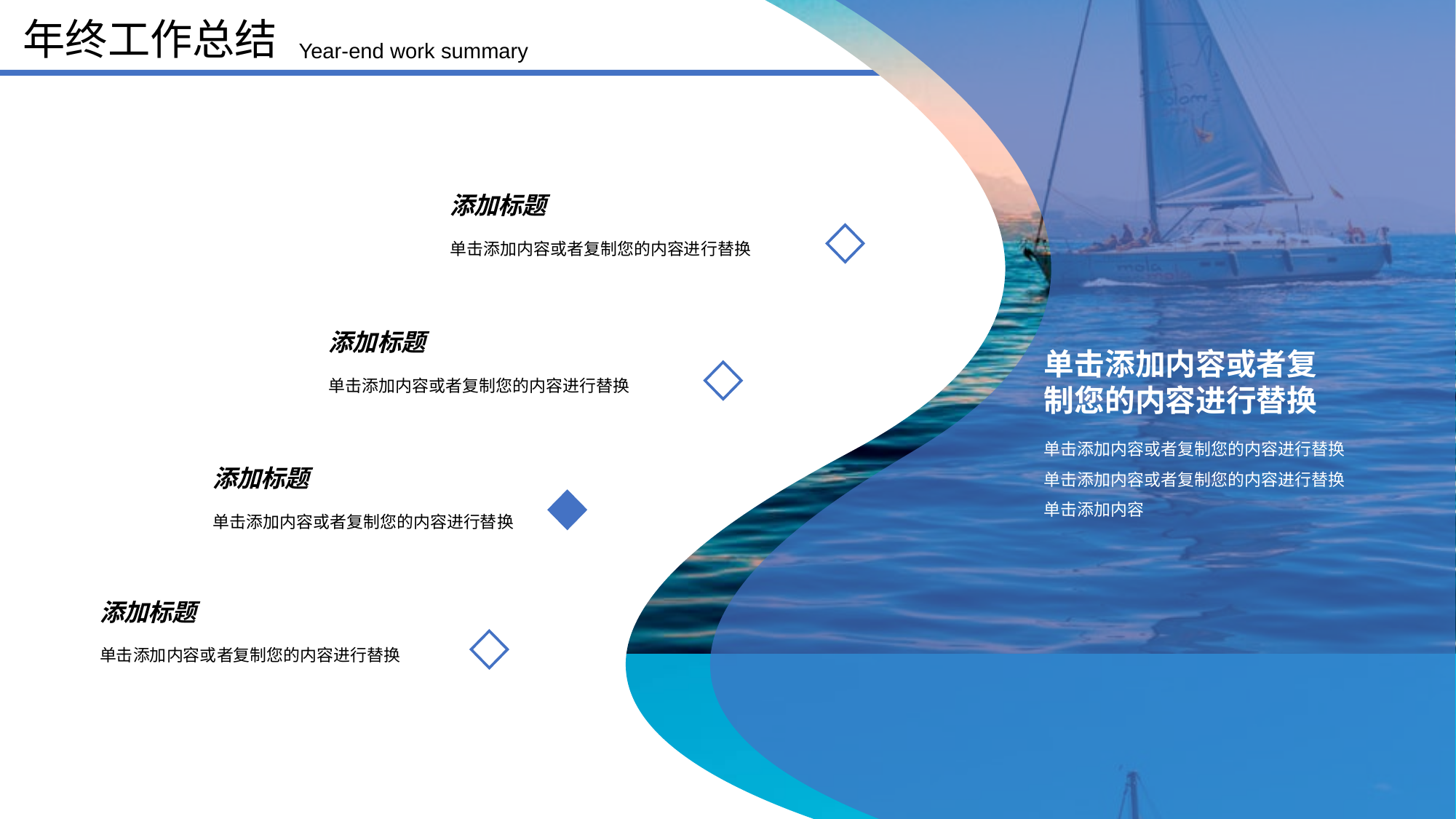

年终工作总结
Year-end work summary
添加标题
单击添加内容或者复制您的内容进行替换

单击添加内容或者复
制您的内容进行替换
单击添加内容或者复制您的内容进行替换
单击添加内容或者复制您的内容进行替换
单击添加内容
添加标题
单击添加内容或者复制您的内容进行替换

添加标题
单击添加内容或者复制您的内容进行替换

添加标题
单击添加内容或者复制您的内容进行替换